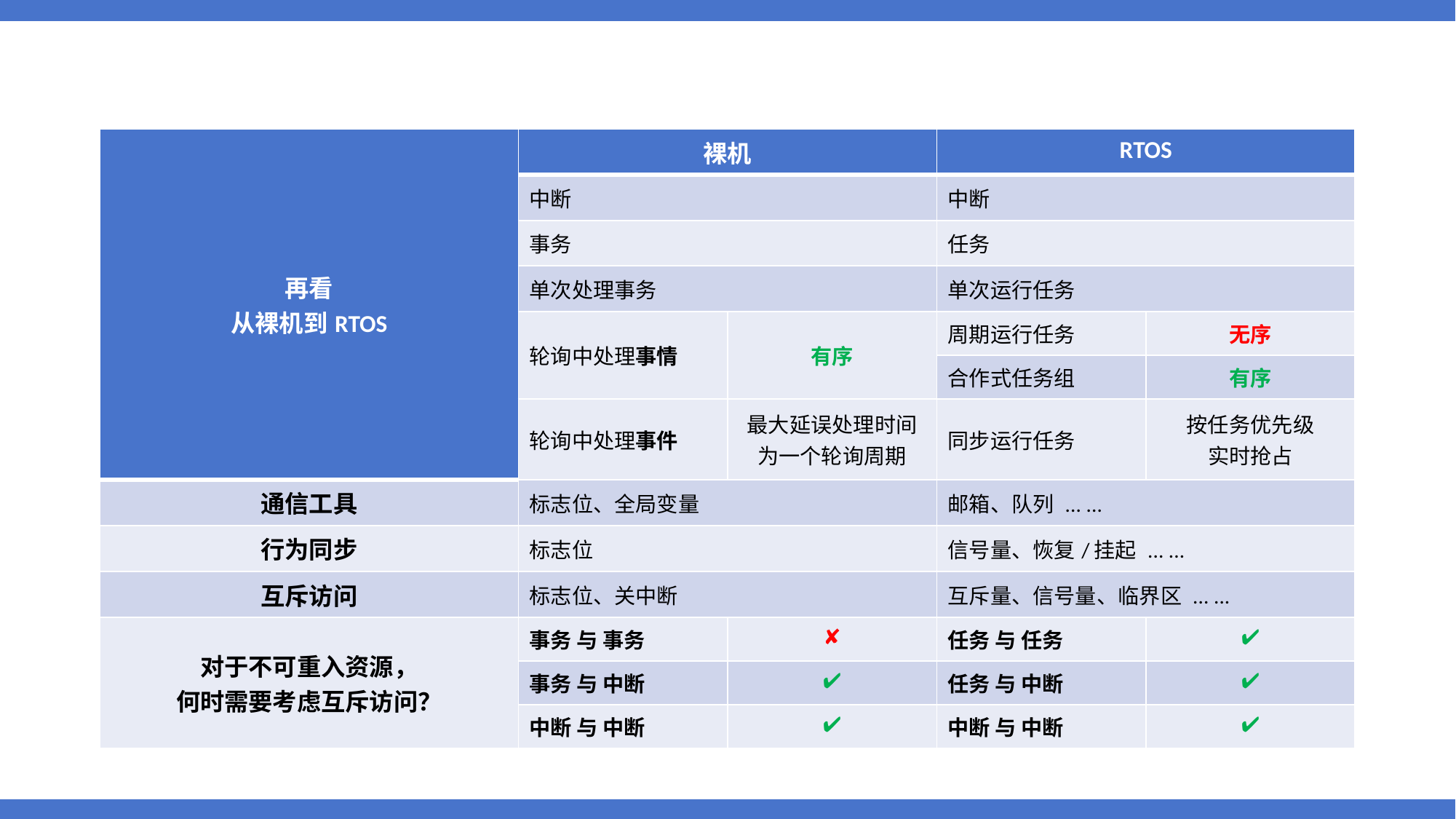

| 再看 从裸机到RTOS | 裸机 |  | RTOS |  |
| --- | --- | --- | --- | --- |
|  | 中断 |  | 中断 |  |
|  | 事务 |  | 任务 |  |
|  | 单次处理事务 |  | 单次运行任务 |  |
|  | 轮询中处理事情 | 有序 | 周期运行任务 | 无序 |
|  |  |  | 合作式任务组 | 有序 |
|  | 轮询中处理事件 | 最大延误处理时间为一个轮询周期 | 同步运行任务 | 按任务优先级 实时抢占 |
| 通信工具 | 标志位、全局变量 |  | 邮箱、队列 ... ... |  |
| 行为同步 | 标志位 |  | 信号量、恢复/挂起 ... ... |  |
| 互斥访问 | 标志位、关中断 |  | 互斥量、信号量、临界区 ... ... |  |
| 对于不可重入资源， 何时需要考虑互斥访问？ | 事务 与 事务 | ✘ | 任务 与 任务 | ✔ |
|  | 事务 与 中断 | ✔ | 任务 与 中断 | ✔ |
|  | 中断 与 中断 | ✔ | 中断 与 中断 | ✔ |